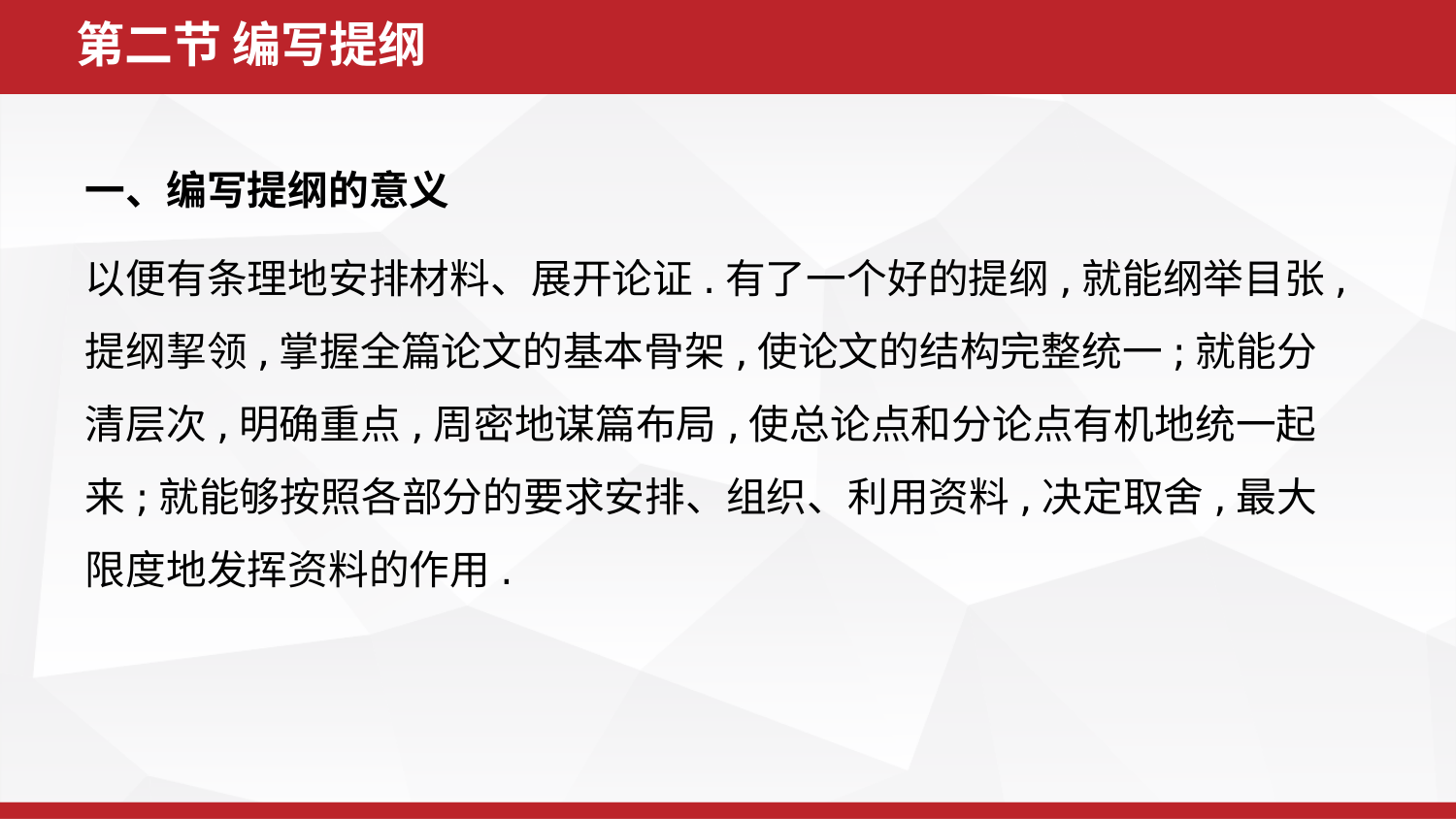

第二节 编写提纲
一、编写提纲的意义
以便有条理地安排材料、展开论证.有了一个好的提纲,就能纲举目张,提纲挈领,掌握全篇论文的基本骨架,使论文的结构完整统一;就能分清层次,明确重点,周密地谋篇布局,使总论点和分论点有机地统一起来;就能够按照各部分的要求安排、组织、利用资料,决定取舍,最大限度地发挥资料的作用.